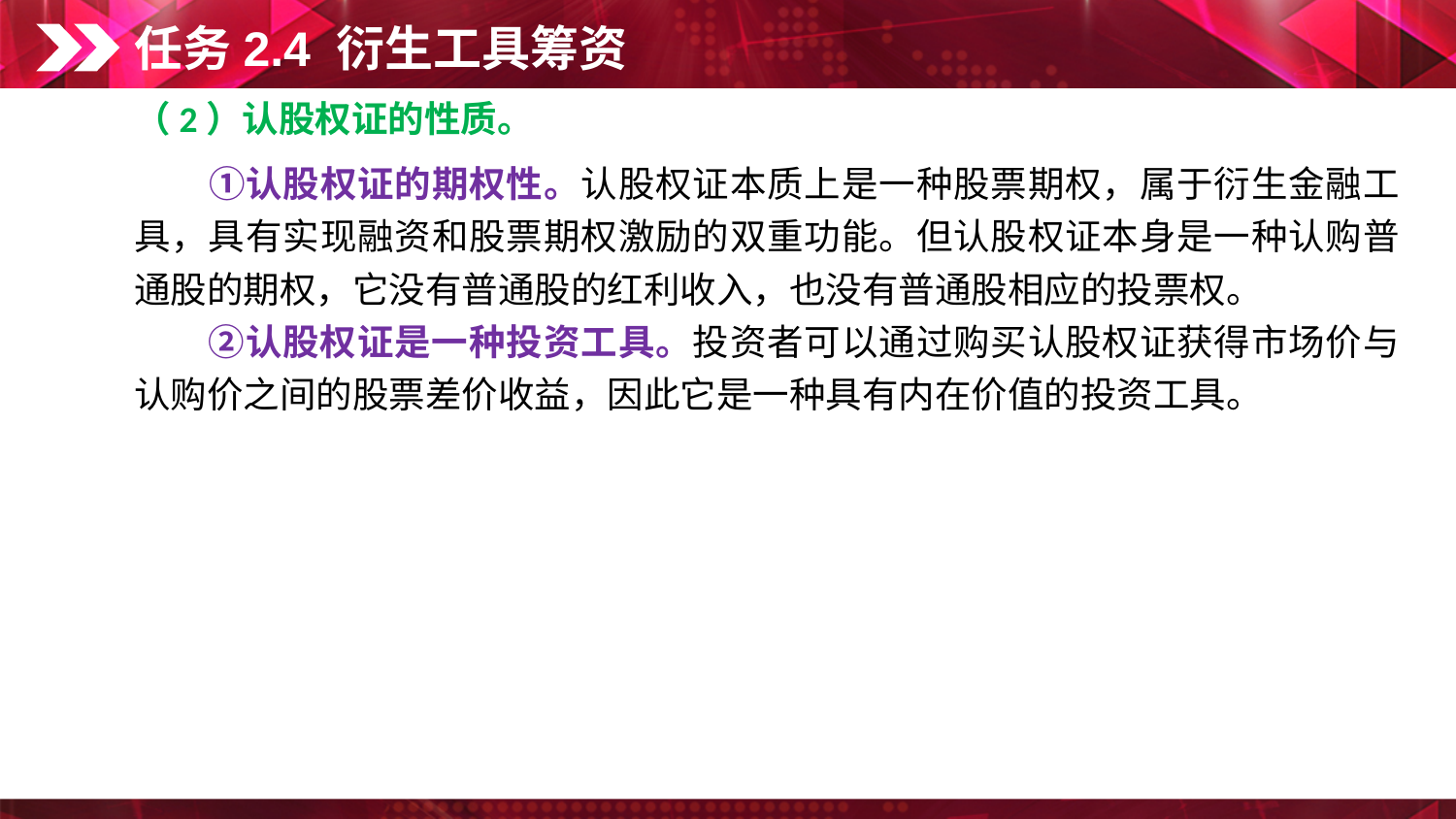

任务2.4 衍生工具筹资

（2）认股权证的性质。
　　①认股权证的期权性。认股权证本质上是一种股票期权，属于衍生金融工具，具有实现融资和股票期权激励的双重功能。但认股权证本身是一种认购普通股的期权，它没有普通股的红利收入，也没有普通股相应的投票权。
　　②认股权证是一种投资工具。投资者可以通过购买认股权证获得市场价与认购价之间的股票差价收益，因此它是一种具有内在价值的投资工具。